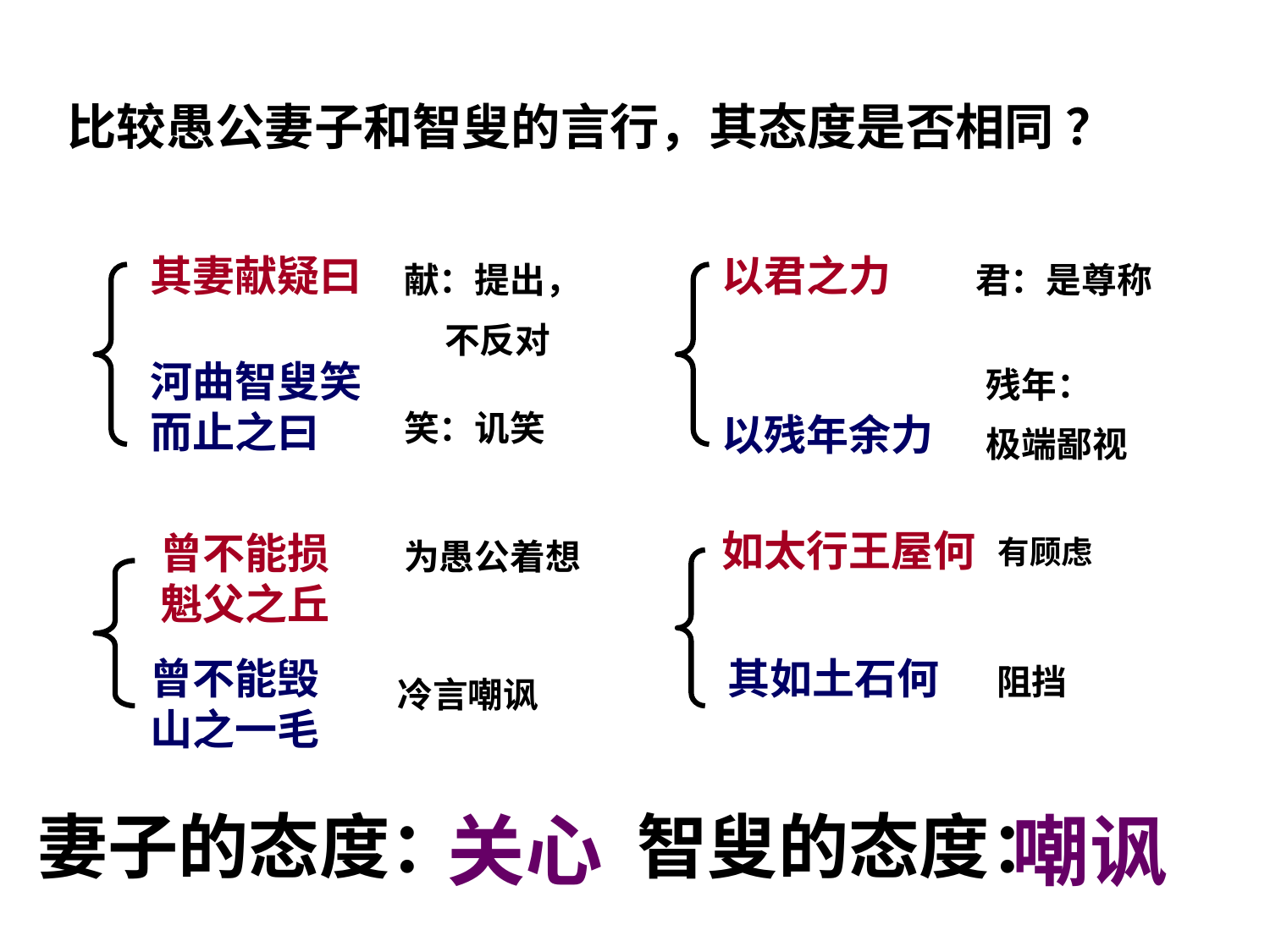

# 比较愚公妻子和智叟的言行，其态度是否相同 ？
其妻献疑曰
以君之力
献：提出，
    不反对
君：是尊称

河曲智叟笑而止之曰
残年：
极端鄙视
笑：讥笑
以残年余力
如太行王屋何
曾不能损魁父之丘
有顾虑
为愚公着想

曾不能毁山之一毛
其如土石何
阻挡
冷言嘲讽
妻子的态度：
关心
智叟的态度：
嘲讽